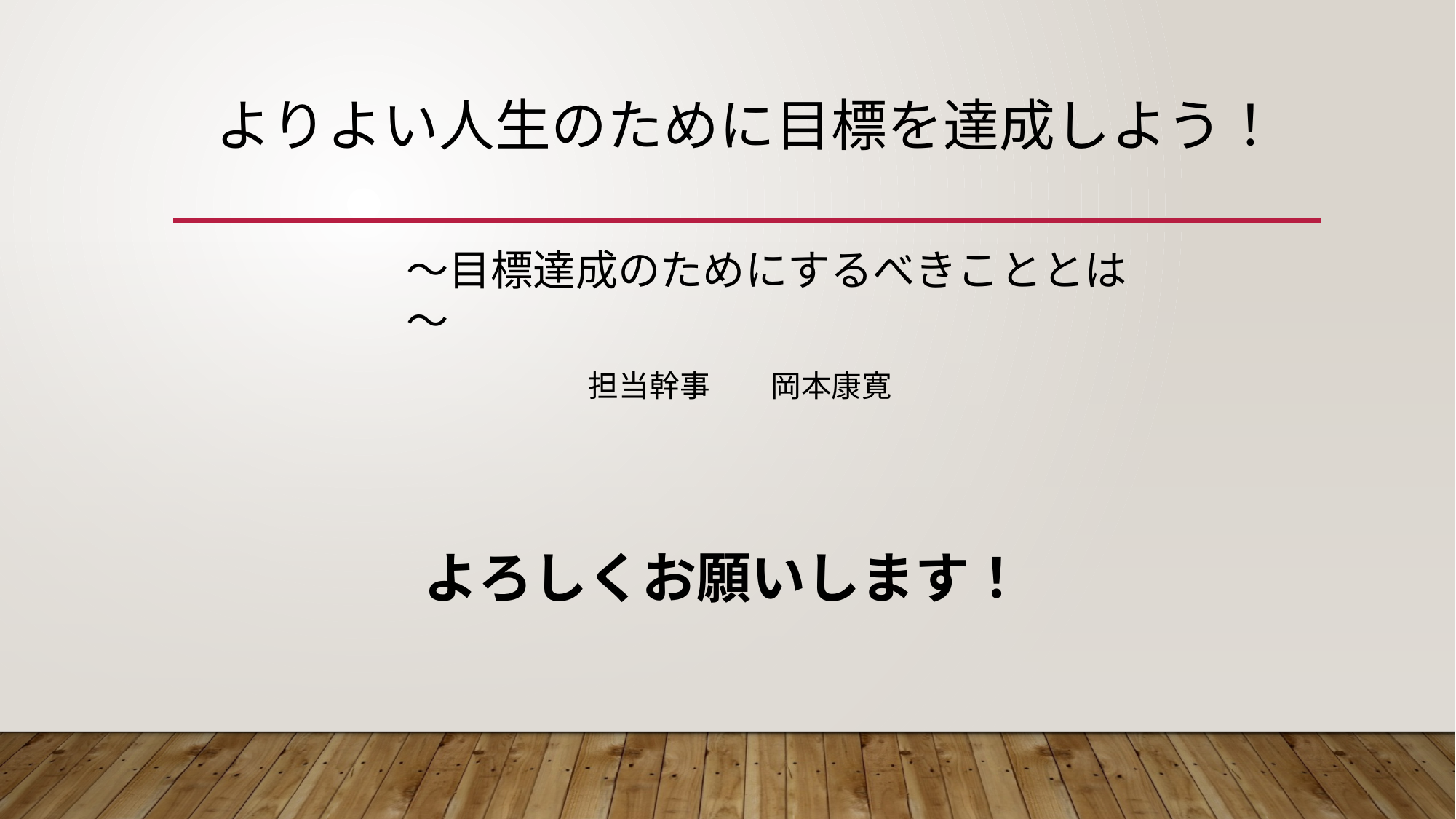

# よりよい人生のために目標を達成しよう！
～目標達成のためにするべきこととは～
担当幹事　　岡本康寛
よろしくお願いします！